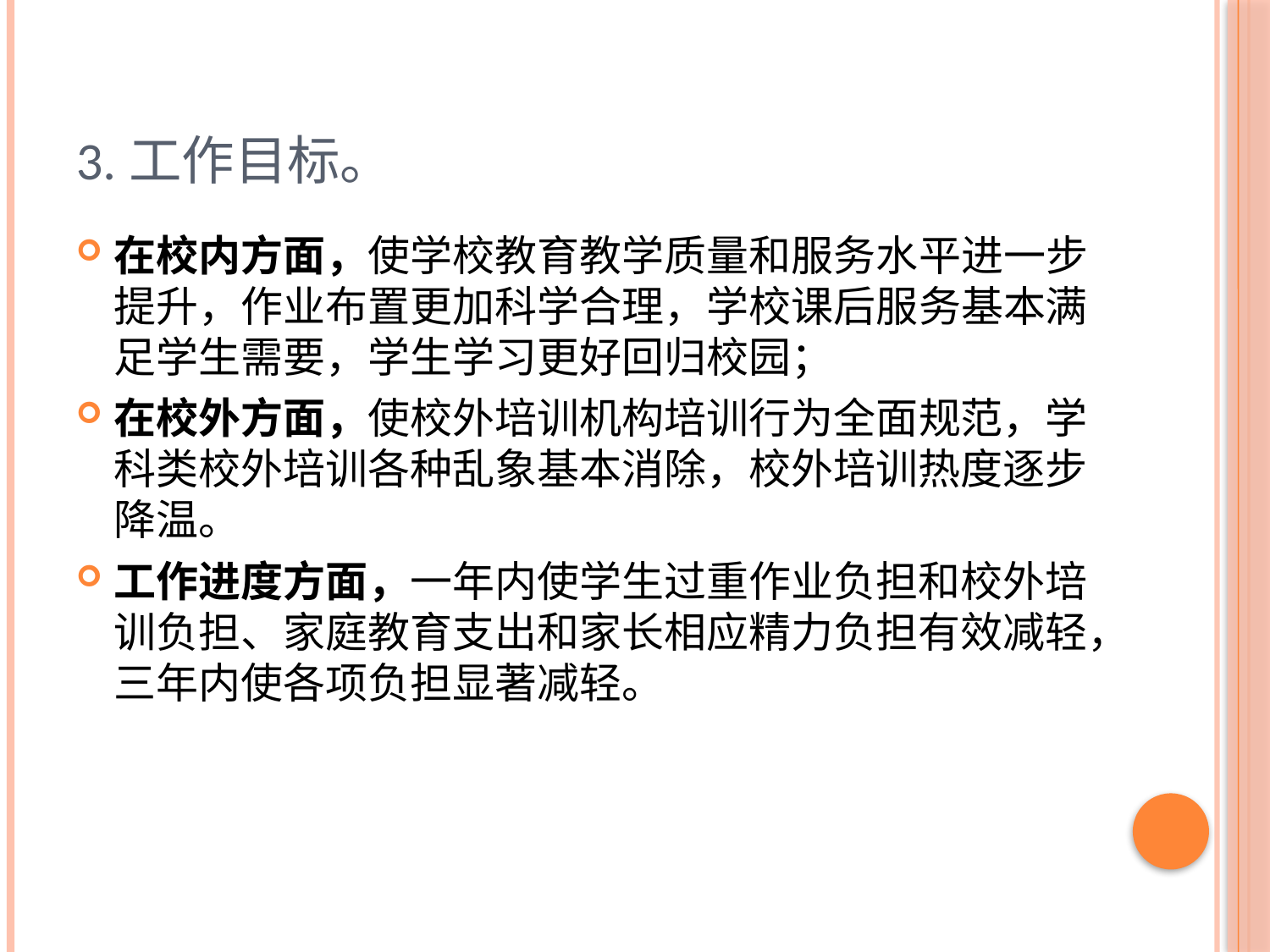

# 3.工作目标。
在校内方面，使学校教育教学质量和服务水平进一步提升，作业布置更加科学合理，学校课后服务基本满足学生需要，学生学习更好回归校园；
在校外方面，使校外培训机构培训行为全面规范，学科类校外培训各种乱象基本消除，校外培训热度逐步降温。
工作进度方面，一年内使学生过重作业负担和校外培训负担、家庭教育支出和家长相应精力负担有效减轻，三年内使各项负担显著减轻。